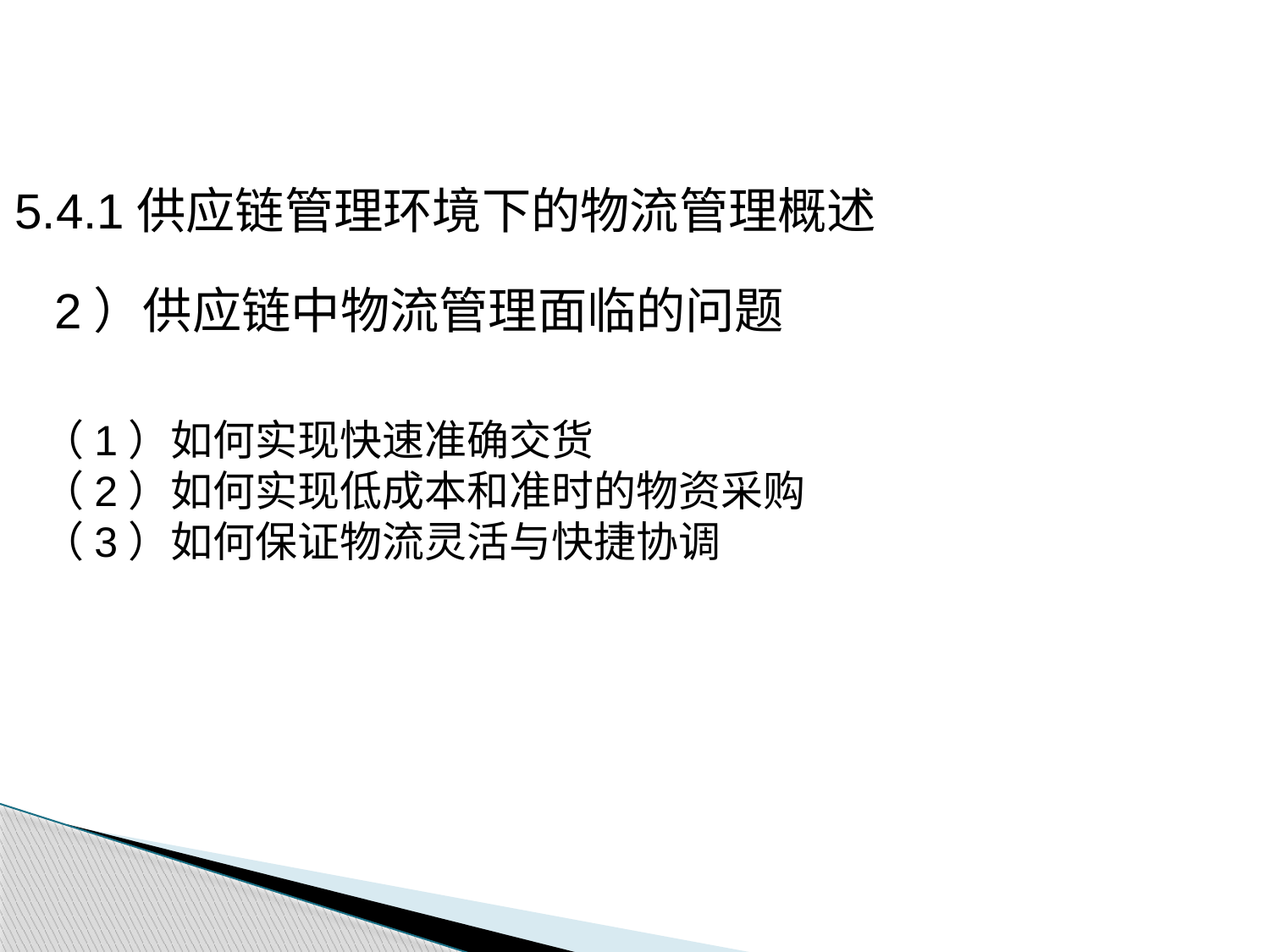

5.4.1供应链管理环境下的物流管理概述
2）供应链中物流管理面临的问题

（1）如何实现快速准确交货
（2）如何实现低成本和准时的物资采购
（3）如何保证物流灵活与快捷协调